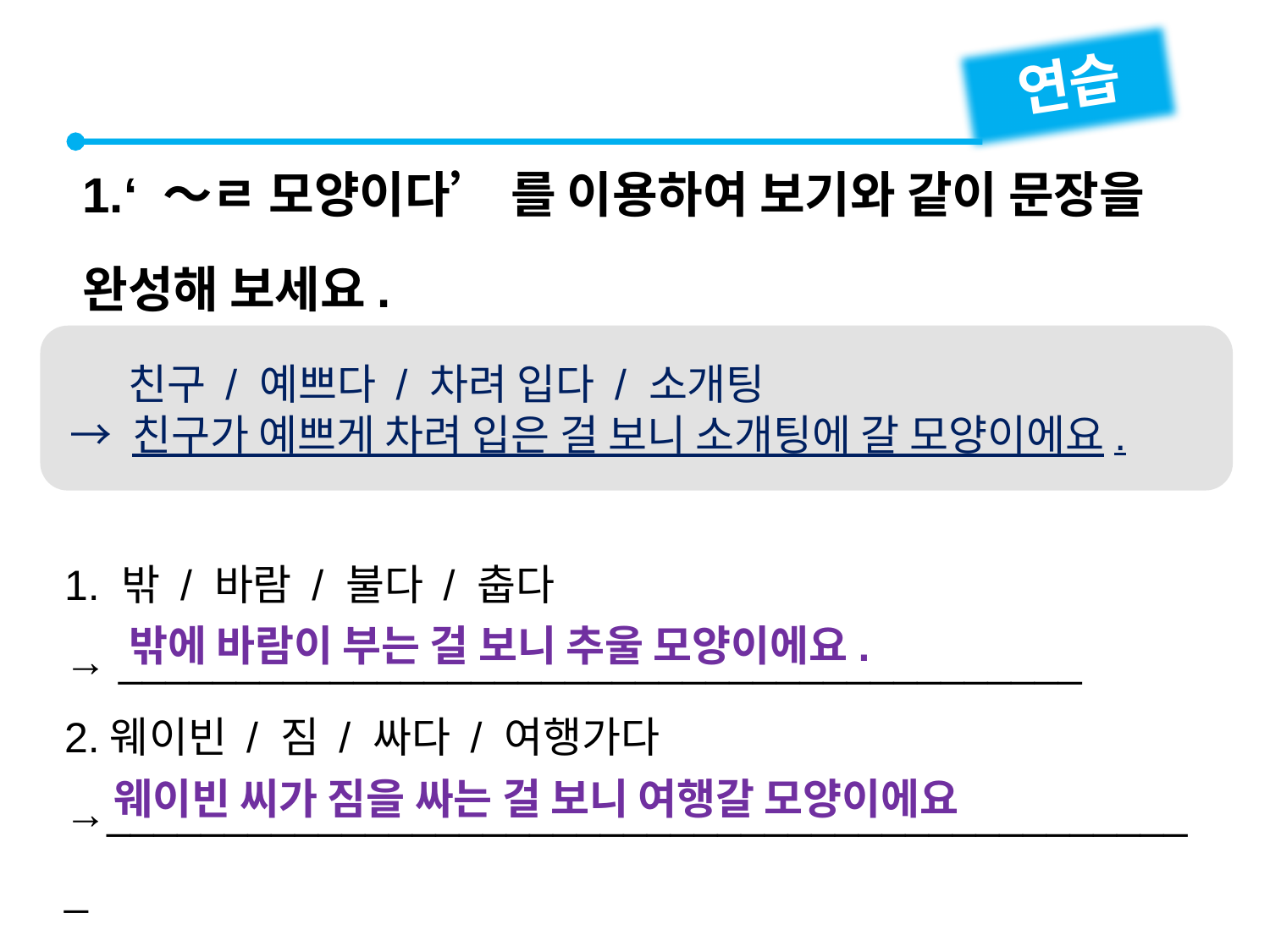

연습
1.‘ ～ㄹ 모양이다’ 를 이용하여 보기와 같이 문장을 완성해 보세요.
      친구 / 예쁘다 / 차려 입다 / 소개팅
 → 친구가 예쁘게 차려 입은 걸 보니 소개팅에 갈 모양이에요.
1. 밖 / 바람 / 불다 / 춥다
→ _________________________________________
2.웨이빈 / 짐 / 싸다 / 여행가다
→_______________________________________________

밖에 바람이 부는 걸 보니 추울 모양이에요.
웨이빈 씨가 짐을 싸는 걸 보니 여행갈 모양이에요